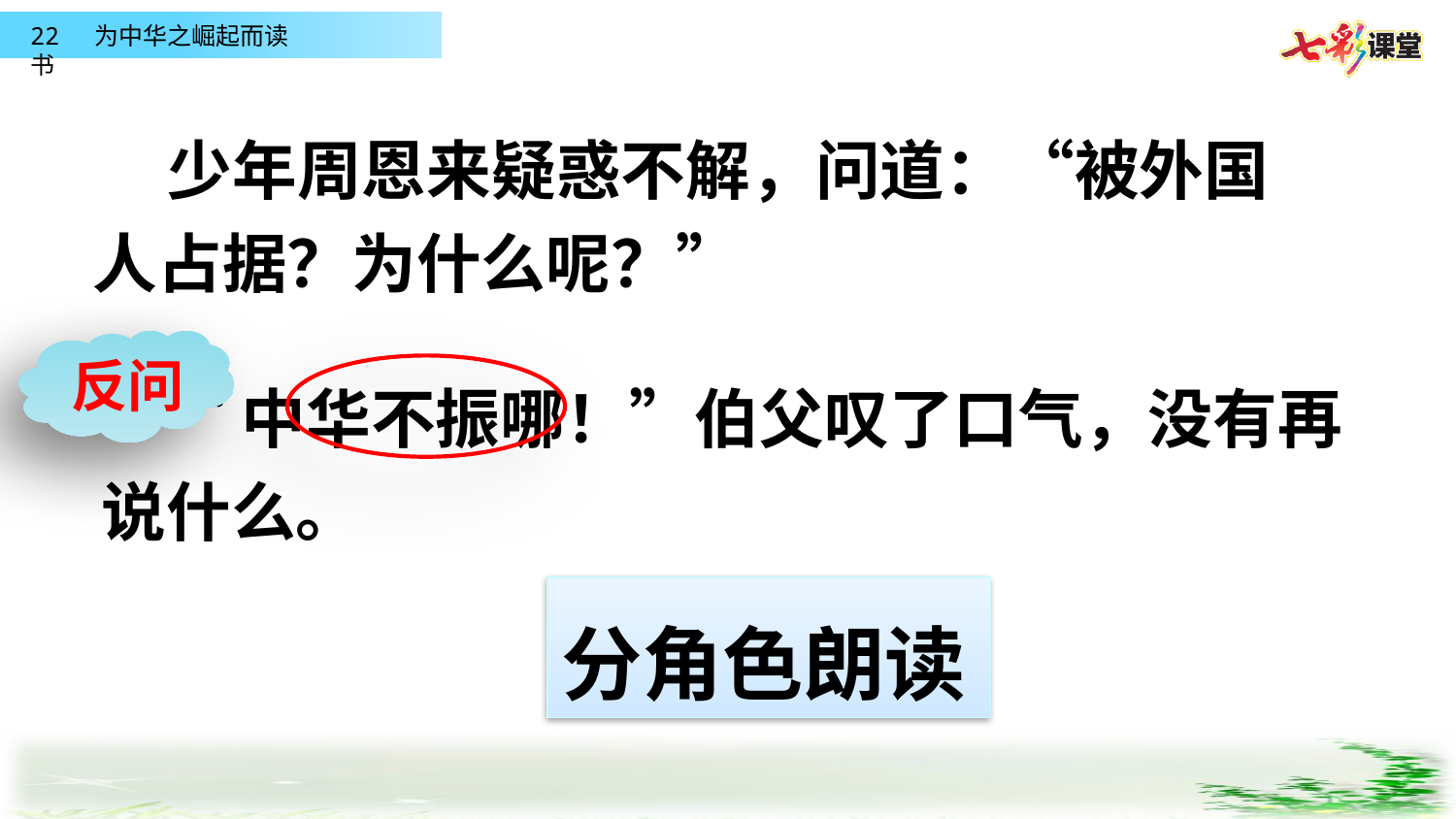

少年周恩来疑惑不解，问道：“被外国人占据？为什么呢？”

反问
    “中华不振哪！”伯父叹了口气，没有再说什么。

分角色朗读